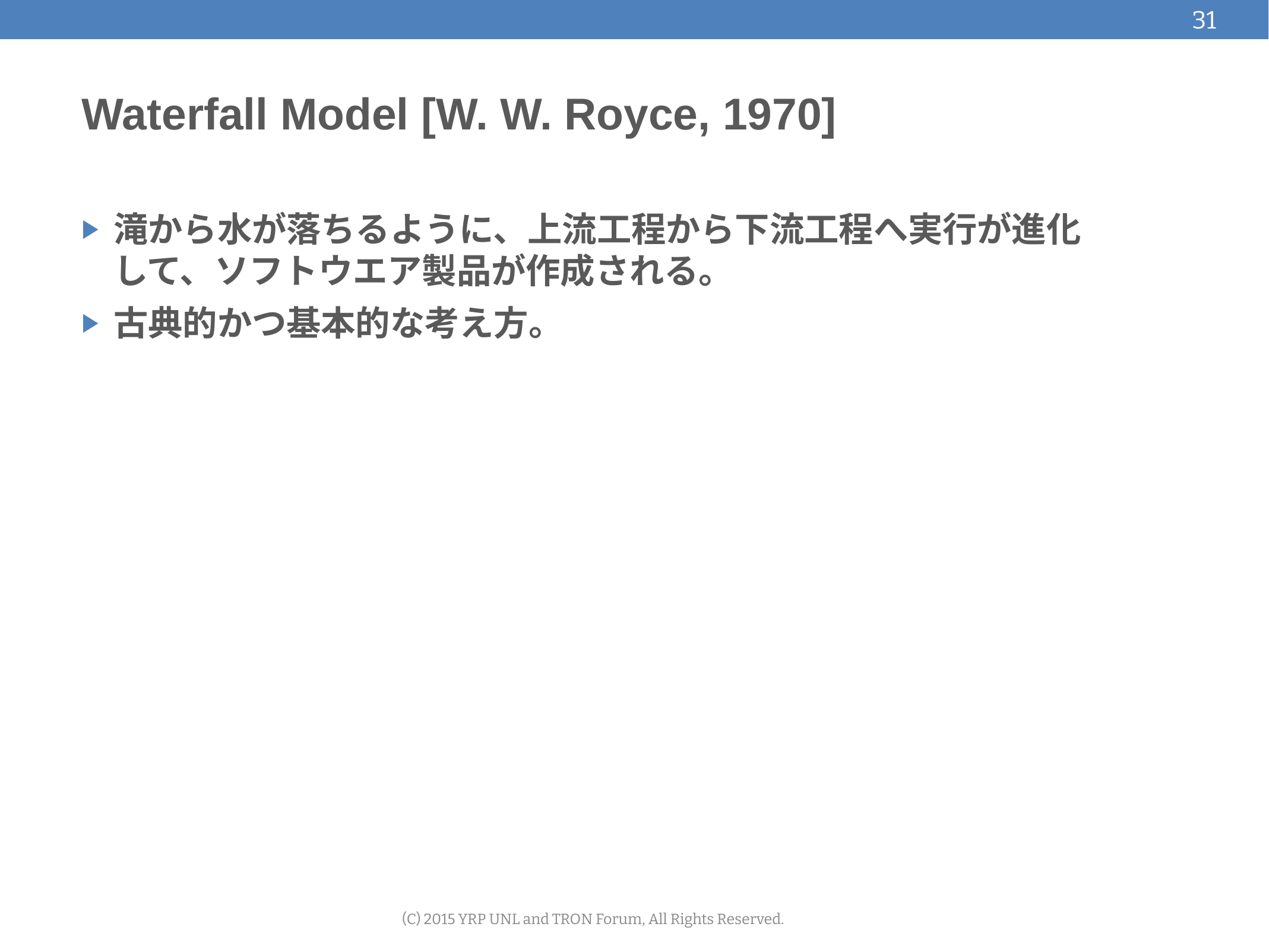

31
# Waterfall Model [W. W. Royce, 1970]
滝から水が落ちるように、上流工程から下流工程へ実行が進化して、ソフトウエア製品が作成される。
古典的かつ基本的な考え方。
(C) 2015 YRP UNL and TRON Forum, All Rights Reserved.